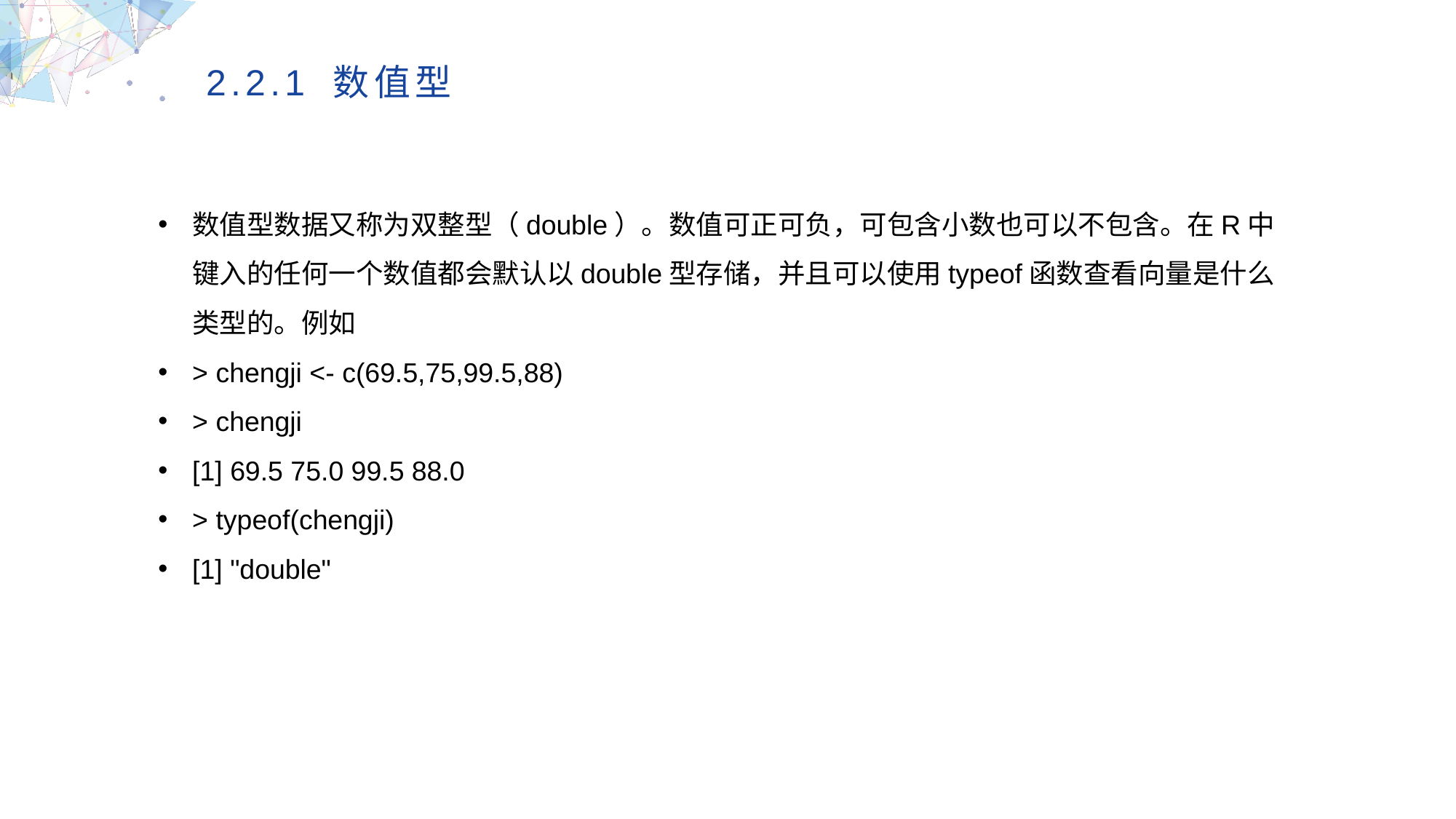

2.2.1 数值型
数值型数据又称为双整型（double）。数值可正可负，可包含小数也可以不包含。在R中键入的任何一个数值都会默认以double型存储，并且可以使用typeof函数查看向量是什么类型的。例如
> chengji <- c(69.5,75,99.5,88)
> chengji
[1] 69.5 75.0 99.5 88.0
> typeof(chengji)
[1] "double"

MULTIPURPOSE PRESENTATION TEMPLATE | UNIQUE DESIGN
Welcome Message
Please replace text, click add relevant headline, modify the text content, also can copy your content to this directly. Please replace text, click add relevant headline, modify the text content, also can copy your content to this directly.